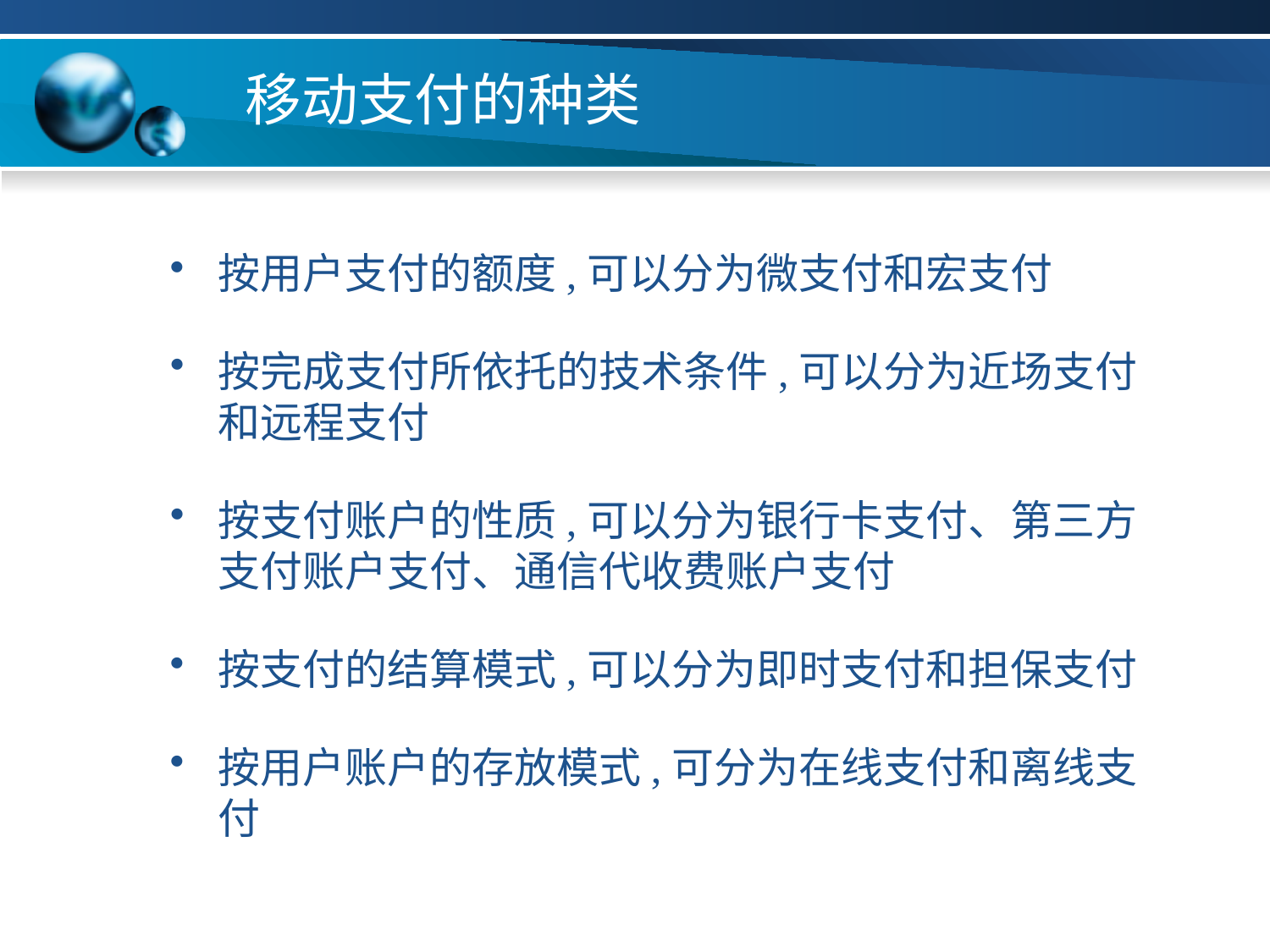

# 移动支付的种类
按用户支付的额度,可以分为微支付和宏支付
按完成支付所依托的技术条件,可以分为近场支付和远程支付
按支付账户的性质,可以分为银行卡支付、第三方支付账户支付、通信代收费账户支付
按支付的结算模式,可以分为即时支付和担保支付
按用户账户的存放模式,可分为在线支付和离线支付